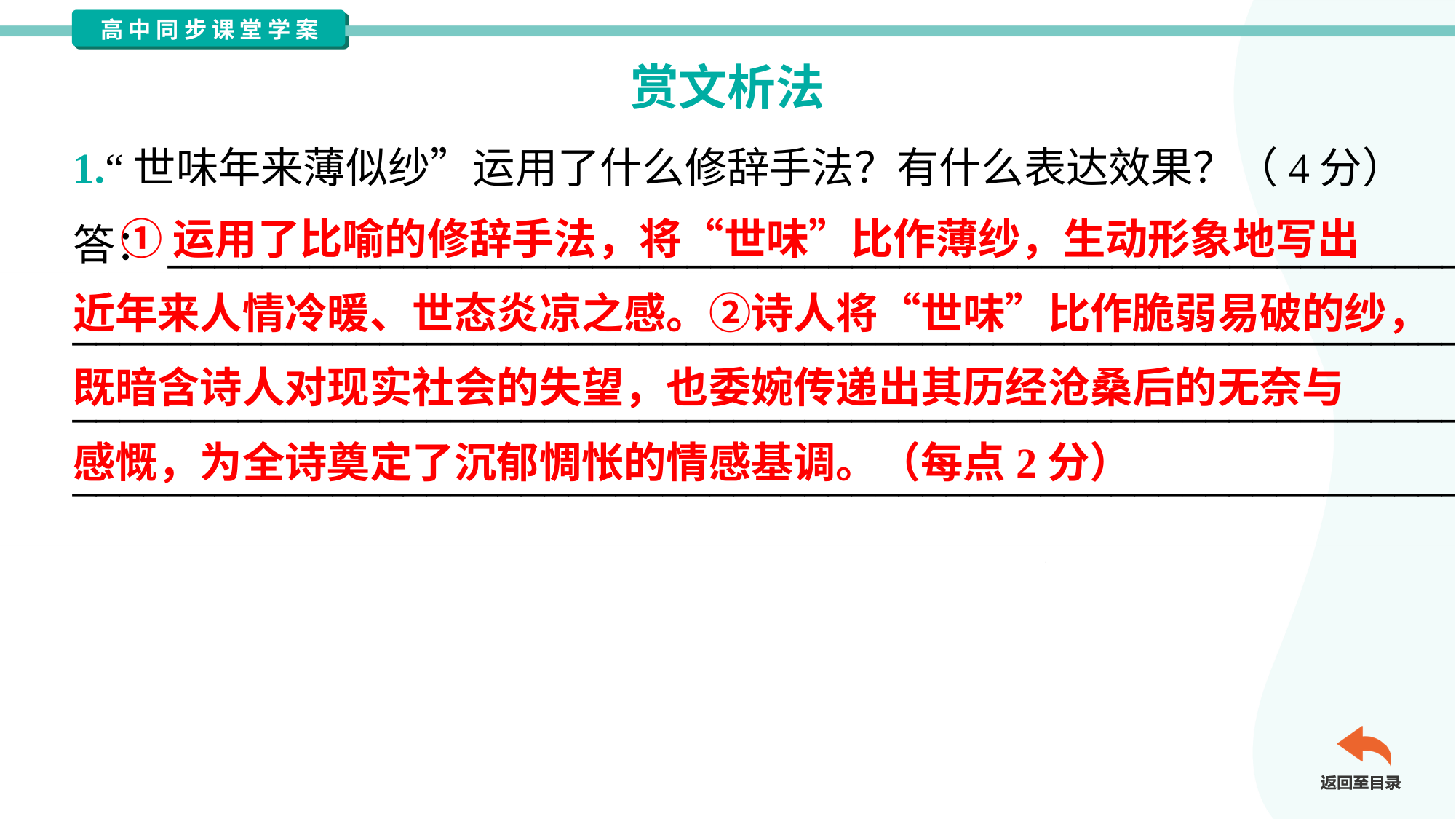

赏文析法
1.“世味年来薄似纱”运用了什么修辞手法？有什么表达效果？（4分）
答：_________________________________________________________
_____________________________________________________________
_____________________________________________________________
_____________________________________________________________
     ①运用了比喻的修辞手法，将“世味”比作薄纱，生动形象地写出
近年来人情冷暖、世态炎凉之感。②诗人将“世味”比作脆弱易破的纱，
既暗含诗人对现实社会的失望，也委婉传递出其历经沧桑后的无奈与
感慨，为全诗奠定了沉郁惆怅的情感基调。（每点2分）